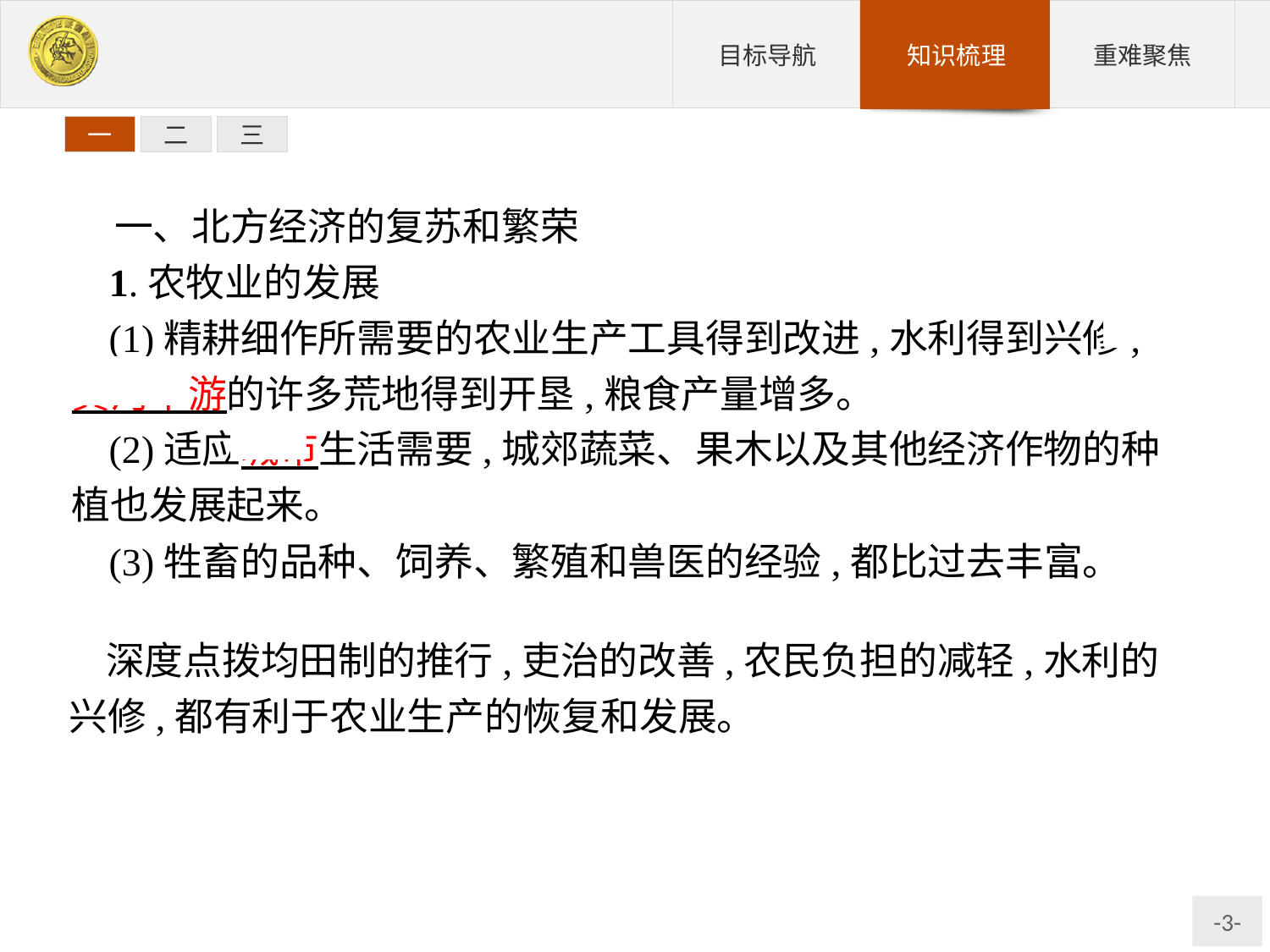

一
二
三
一、北方经济的复苏和繁荣
1.农牧业的发展
(1)精耕细作所需要的农业生产工具得到改进,水利得到兴修,黄河中游的许多荒地得到开垦,粮食产量增多。
(2)适应城市生活需要,城郊蔬菜、果木以及其他经济作物的种植也发展起来。
(3)牲畜的品种、饲养、繁殖和兽医的经验,都比过去丰富。

深度点拨均田制的推行,吏治的改善,农民负担的减轻,水利的兴修,都有利于农业生产的恢复和发展。